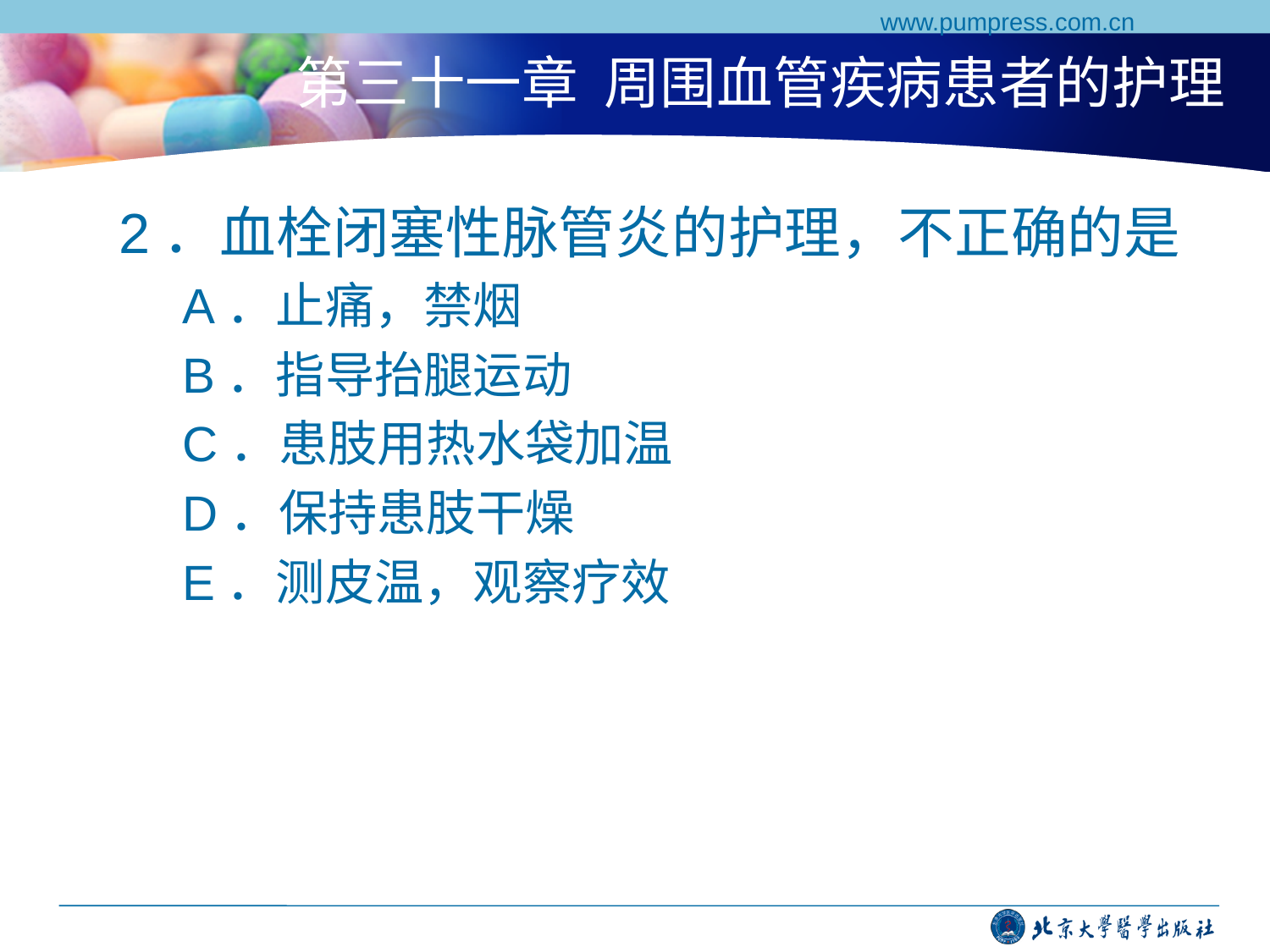

www.pumpress.com.cn
# 第三十一章  周围血管疾病患者的护理
2．血栓闭塞性脉管炎的护理，不正确的是
A．止痛，禁烟
B．指导抬腿运动
C．患肢用热水袋加温
D．保持患肢干燥
E．测皮温，观察疗效